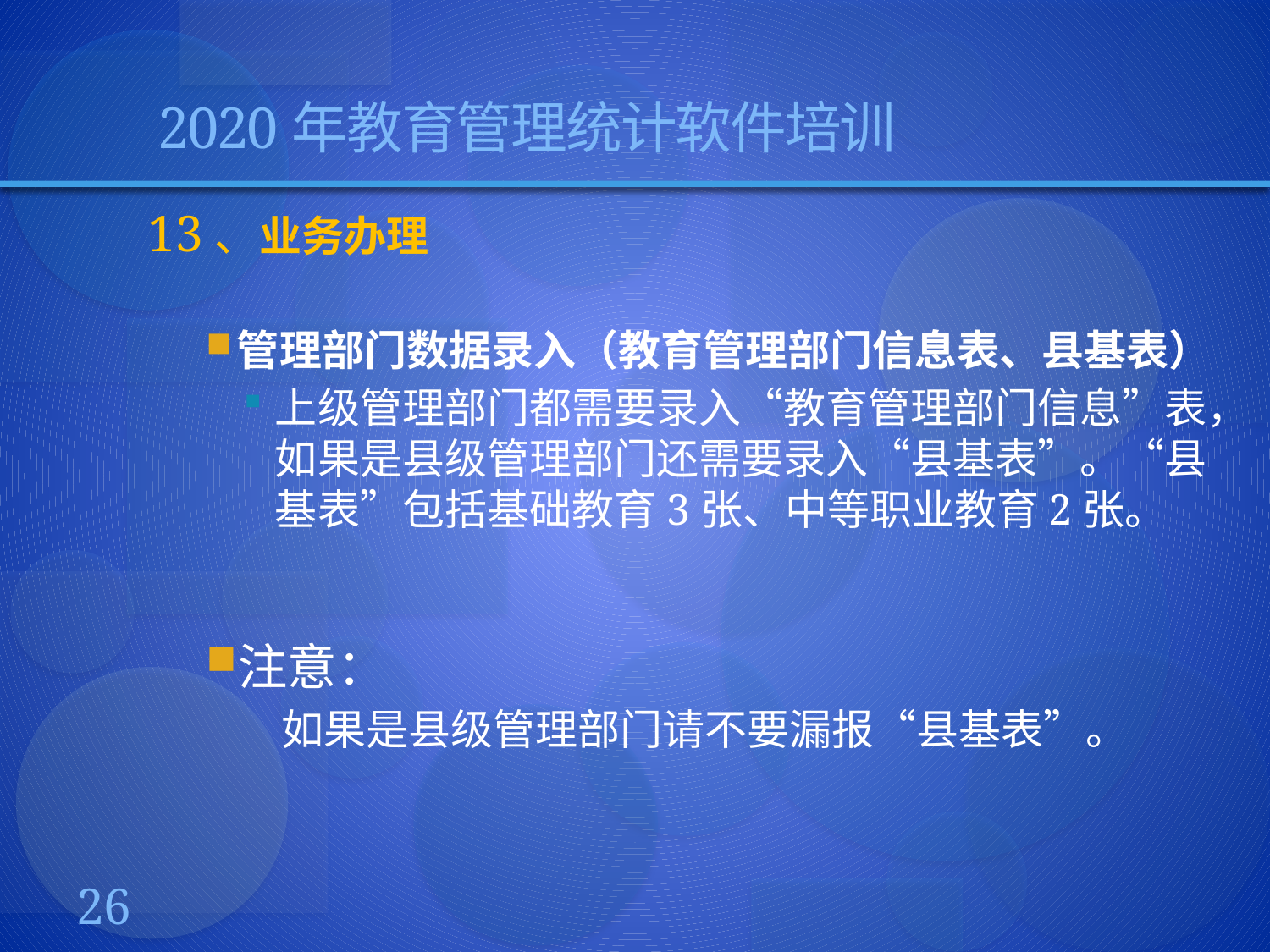

# 2020年教育管理统计软件培训
13、业务办理

管理部门数据录入（教育管理部门信息表、县基表）
上级管理部门都需要录入“教育管理部门信息”表，如果是县级管理部门还需要录入“县基表”。“县基表”包括基础教育3张、中等职业教育2张。

注意：
如果是县级管理部门请不要漏报“县基表”。
26